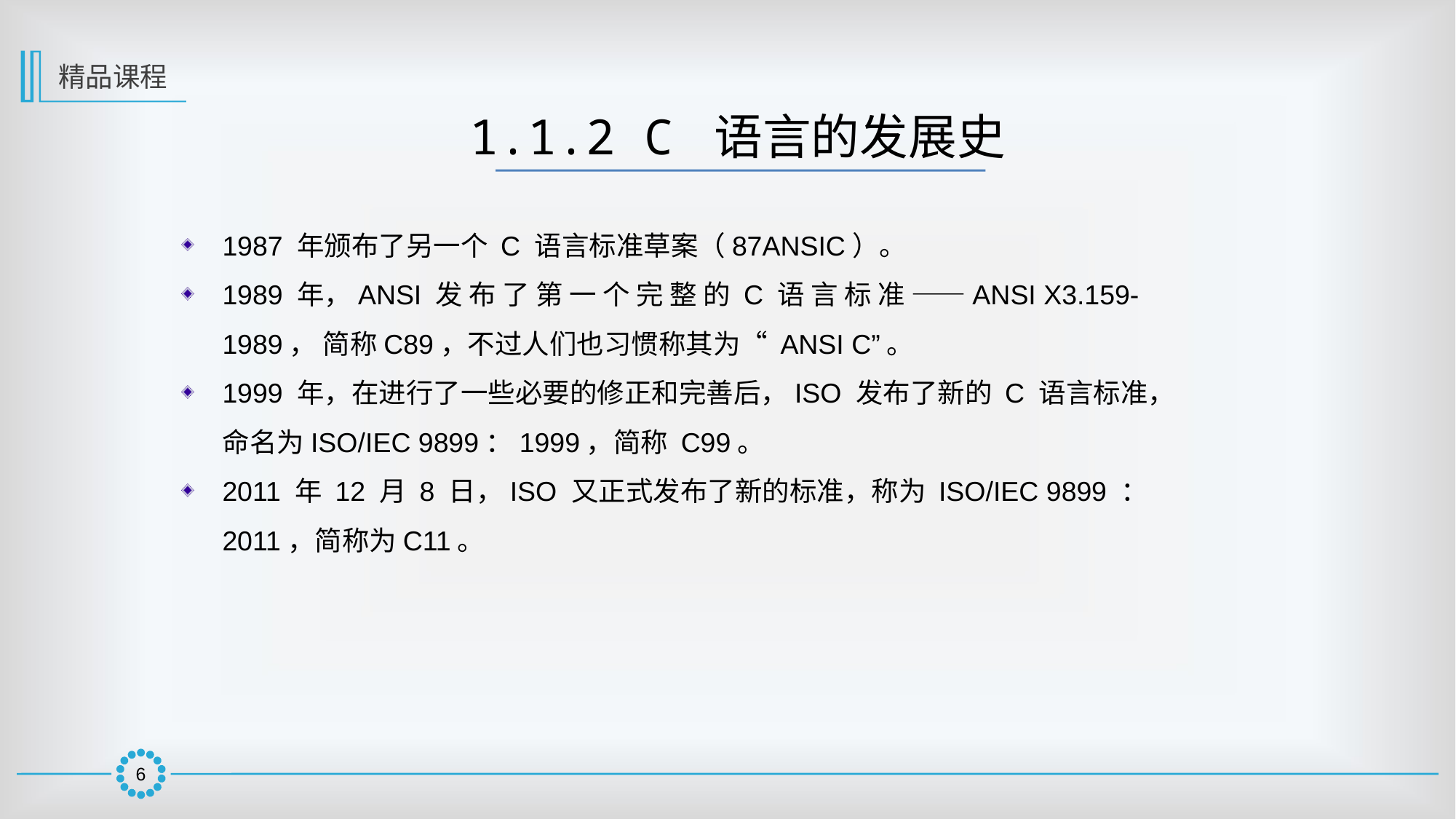

精品课程
1.1.2 C 语言的发展史

1987 年颁布了另一个 C 语言标准草案（87ANSIC）。
1989 年，ANSI 发 布 了 第 一 个 完 整 的 C 语 言 标 准 ——ANSI X3.159-1989， 简称C89，不过人们也习惯称其为“ ANSI C”。
1999 年，在进行了一些必要的修正和完善后，ISO 发布了新的 C 语言标准，命名为ISO/IEC 9899：1999，简称 C99。
2011 年 12 月 8 日，ISO 又正式发布了新的标准，称为 ISO/IEC 9899 ： 2011，简称为C11。

6